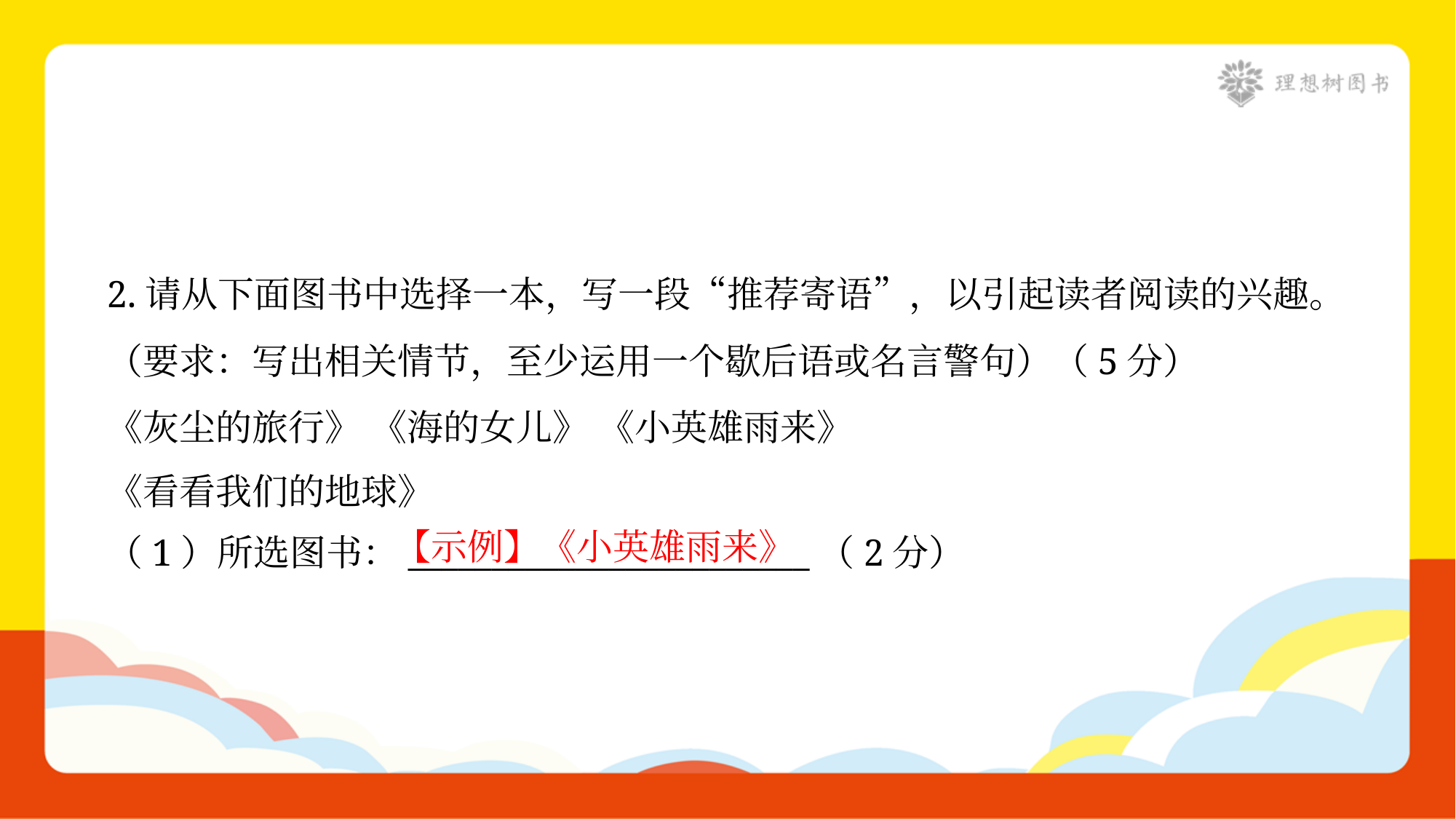

2.请从下面图书中选择一本，写一段“推荐寄语”，以引起读者阅读的兴趣。
（要求：写出相关情节，至少运用一个歇后语或名言警句）（5分）
《灰尘的旅行》 《海的女儿》 《小英雄雨来》
《看看我们的地球》
【示例】《小英雄雨来》
（1）所选图书：________________________（2分）